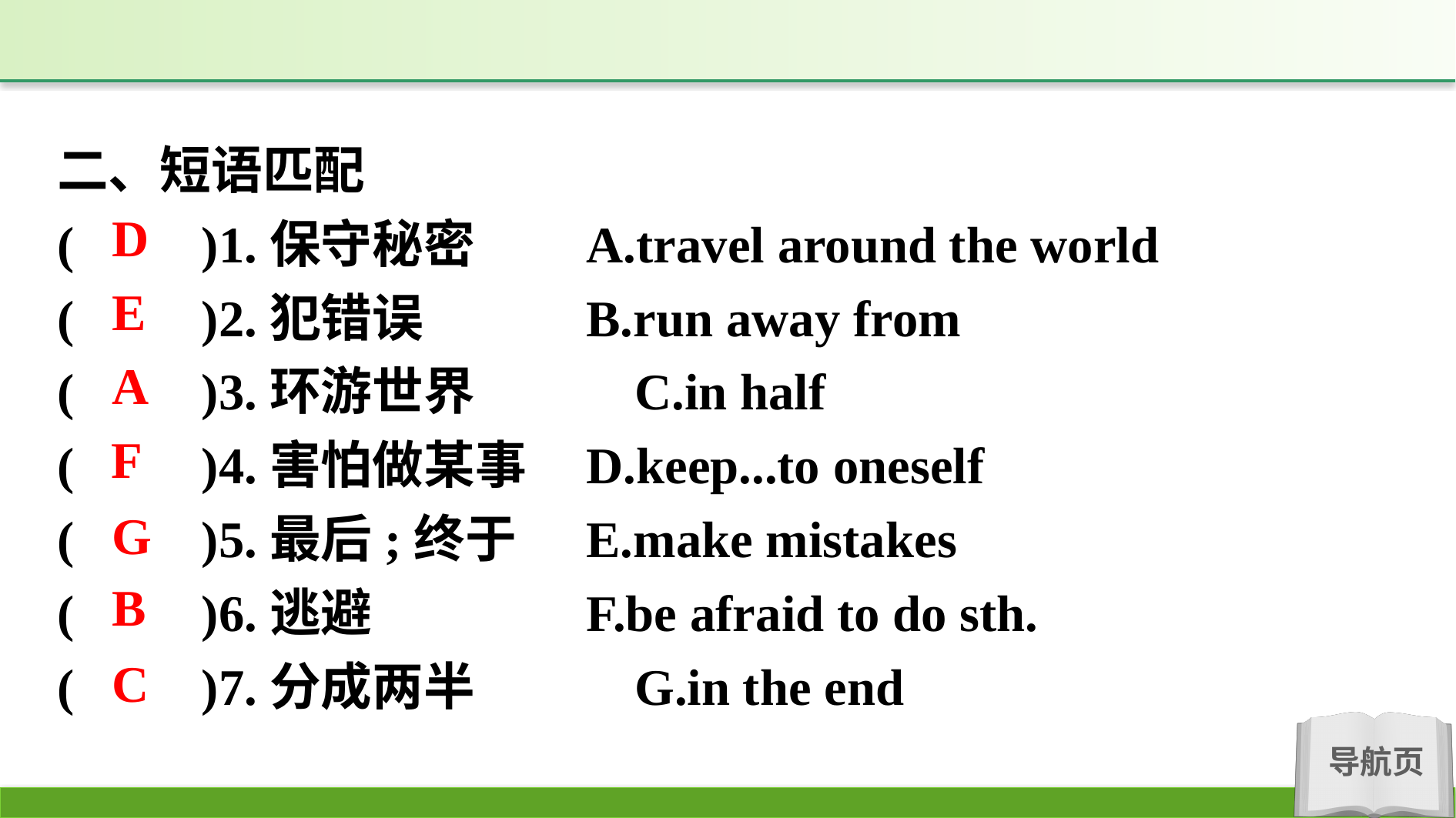

二、短语匹配
(　　)1.保守秘密　	A.travel around the world
(　　)2.犯错误		B.run away from
(　　)3.环游世界		C.in half
(　　)4.害怕做某事	D.keep...to oneself
(　　)5.最后;终于	E.make mistakes
(　　)6.逃避		F.be afraid to do sth.
(　　)7.分成两半		G.in the end
D
E
A
F
G
B
C